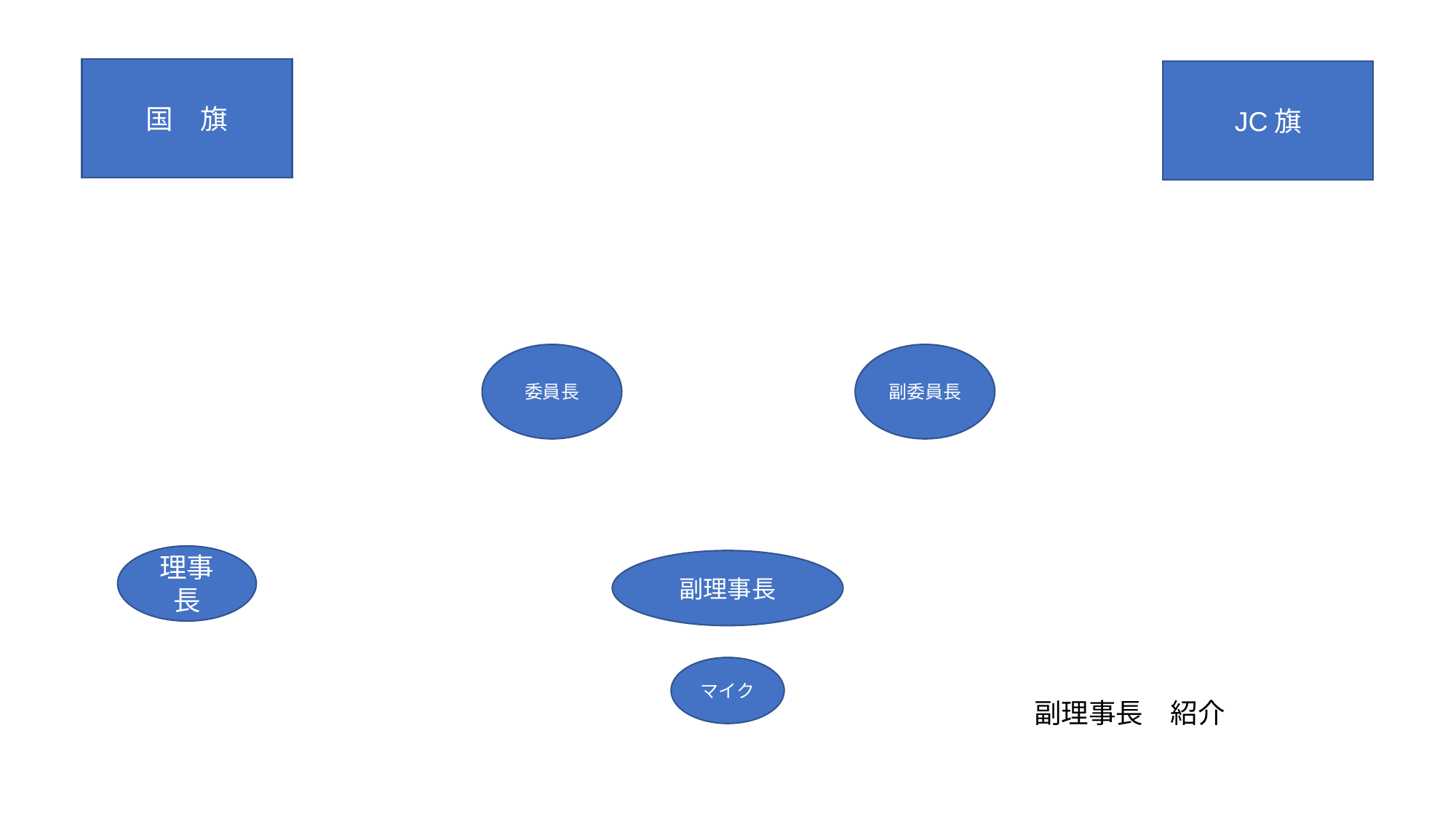

国　旗
JC旗
委員長
副委員長
理事長
副理事長
マイク
副理事長　紹介